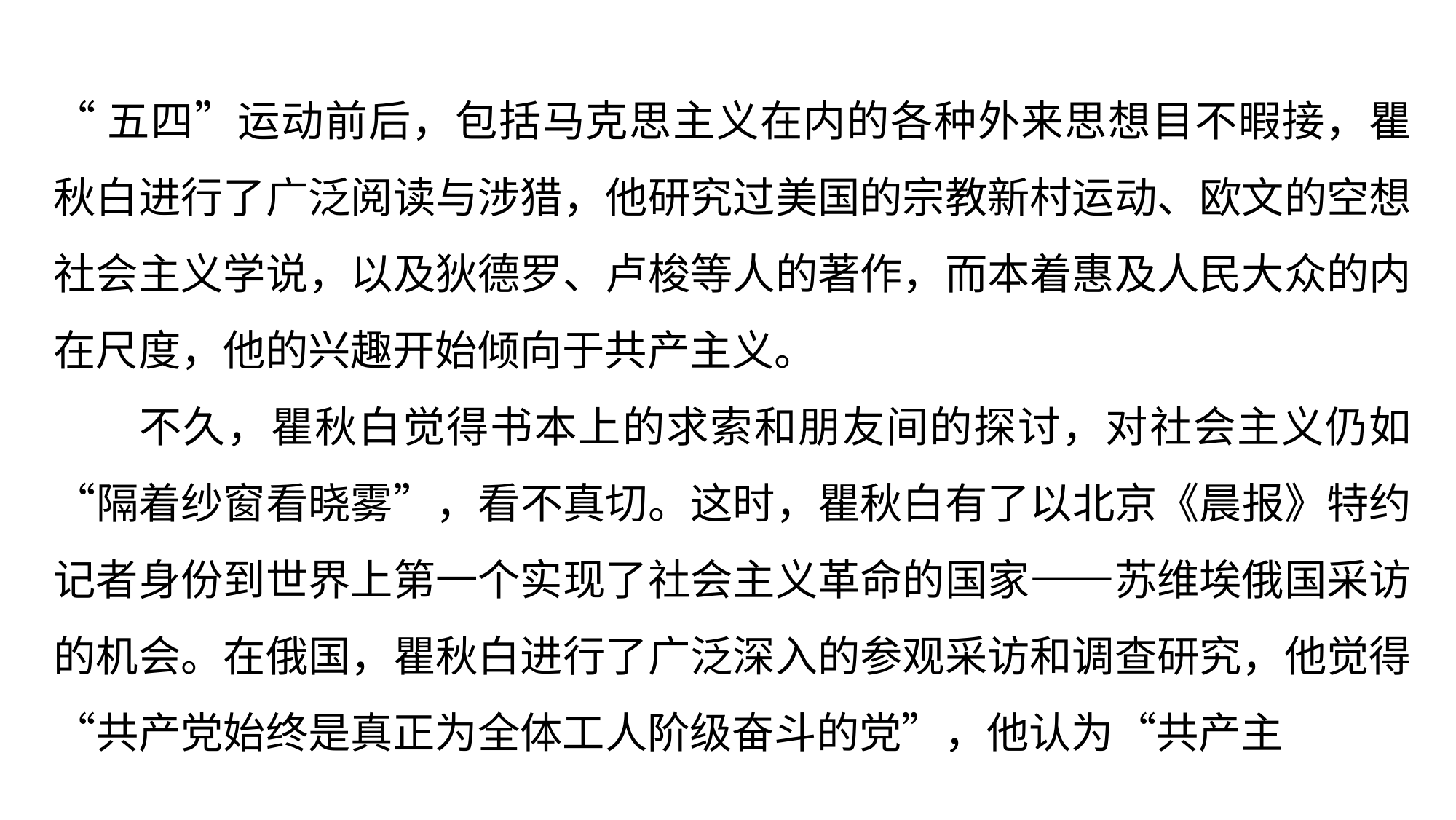

“五四”运动前后，包括马克思主义在内的各种外来思想目不暇接，瞿秋白进行了广泛阅读与涉猎，他研究过美国的宗教新村运动、欧文的空想社会主义学说，以及狄德罗、卢梭等人的著作，而本着惠及人民大众的内在尺度，他的兴趣开始倾向于共产主义。
不久，瞿秋白觉得书本上的求索和朋友间的探讨，对社会主义仍如“隔着纱窗看晓雾”，看不真切。这时，瞿秋白有了以北京《晨报》特约记者身份到世界上第一个实现了社会主义革命的国家——苏维埃俄国采访的机会。在俄国，瞿秋白进行了广泛深入的参观采访和调查研究，他觉得“共产党始终是真正为全体工人阶级奋斗的党”，他认为“共产主